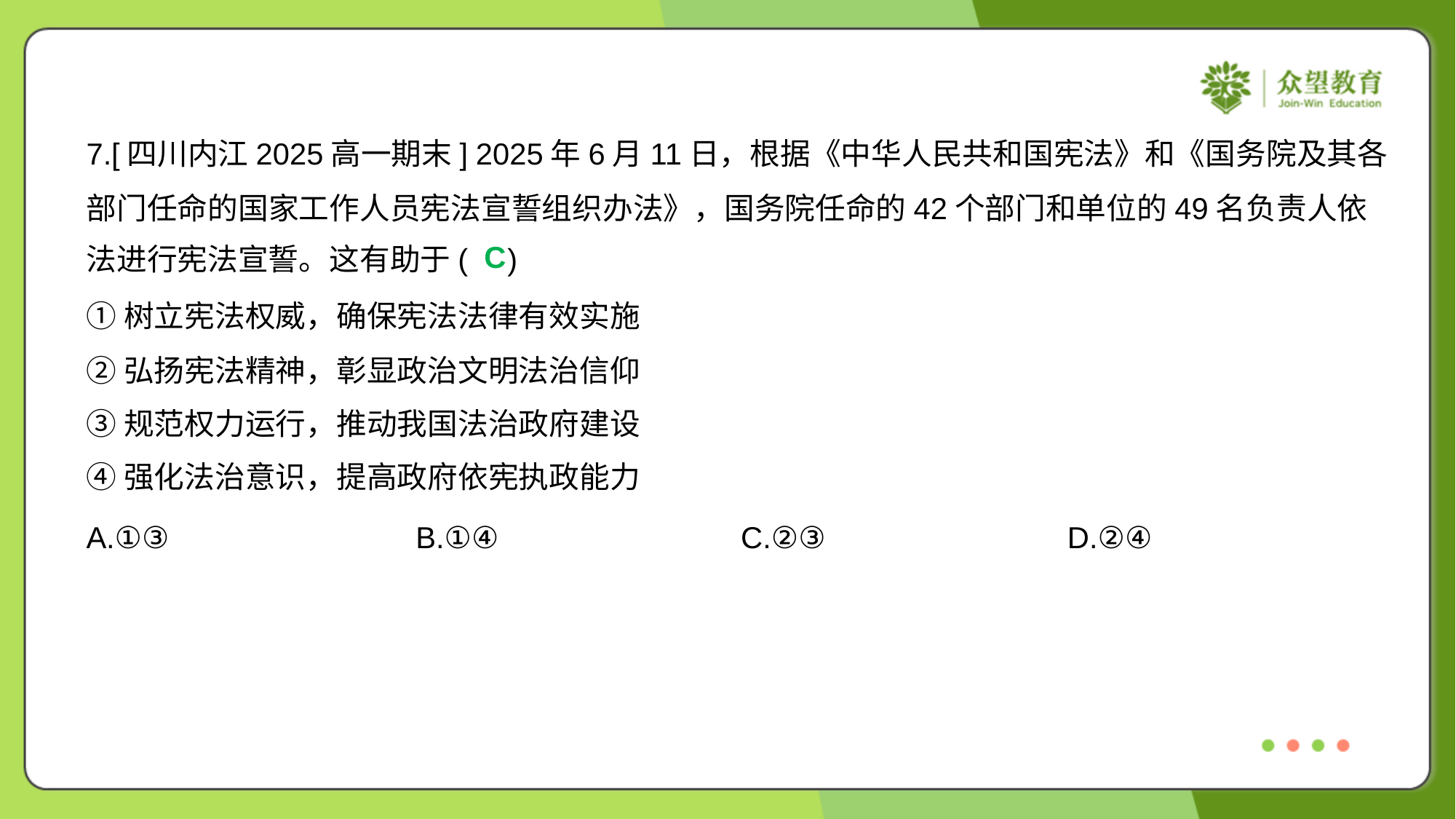

7.[四川内江2025高一期末] 2025年6月11日，根据《中华人民共和国宪法》和《国务院及其各
部门任命的国家工作人员宪法宣誓组织办法》，国务院任命的42个部门和单位的49名负责人依
法进行宪法宣誓。这有助于(     )
C
①树立宪法权威，确保宪法法律有效实施
②弘扬宪法精神，彰显政治文明法治信仰
③规范权力运行，推动我国法治政府建设
④强化法治意识，提高政府依宪执政能力
A.①③	B.①④	C.②③	D.②④